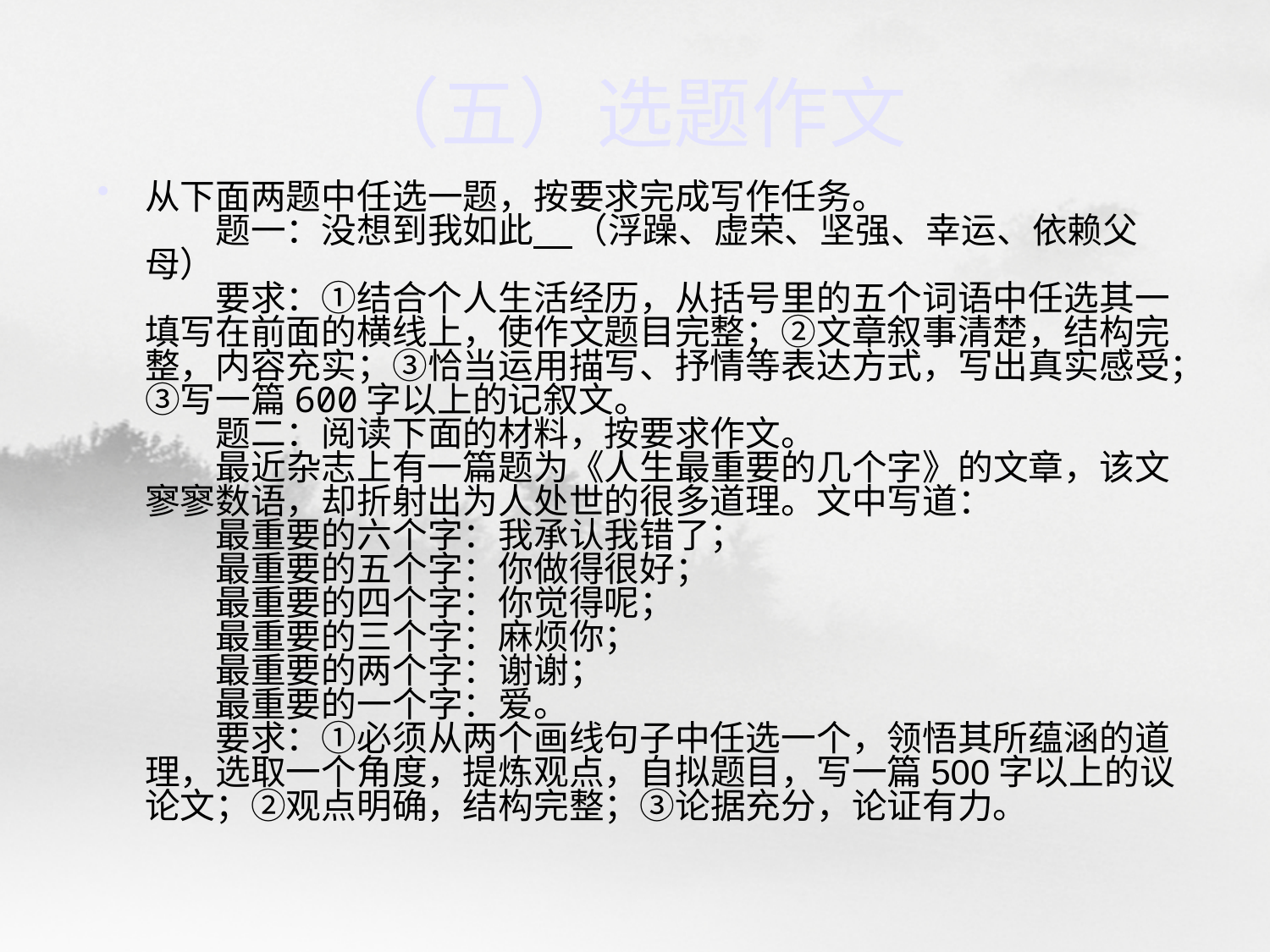

# （五）选题作文
从下面两题中任选一题，按要求完成写作任务。
　　题一：没想到我如此     （浮躁、虚荣、坚强、幸运、依赖父母）
　　要求：①结合个人生活经历，从括号里的五个词语中任选其一填写在前面的横线上，使作文题目完整；②文章叙事清楚，结构完整，内容充实；③恰当运用描写、抒情等表达方式，写出真实感受；③写一篇600字以上的记叙文。
　　题二：阅读下面的材料，按要求作文。
　　最近杂志上有一篇题为《人生最重要的几个字》的文章，该文寥寥数语，却折射出为人处世的很多道理。文中写道：
　　最重要的六个字：我承认我错了；
　　最重要的五个字：你做得很好；
　　最重要的四个字：你觉得呢；
　　最重要的三个字：麻烦你；
　　最重要的两个字：谢谢；
　　最重要的一个字：爱。
　　要求：①必须从两个画线句子中任选一个，领悟其所蕴涵的道理，选取一个角度，提炼观点，自拟题目，写一篇500字以上的议论文；②观点明确，结构完整；③论据充分，论证有力。